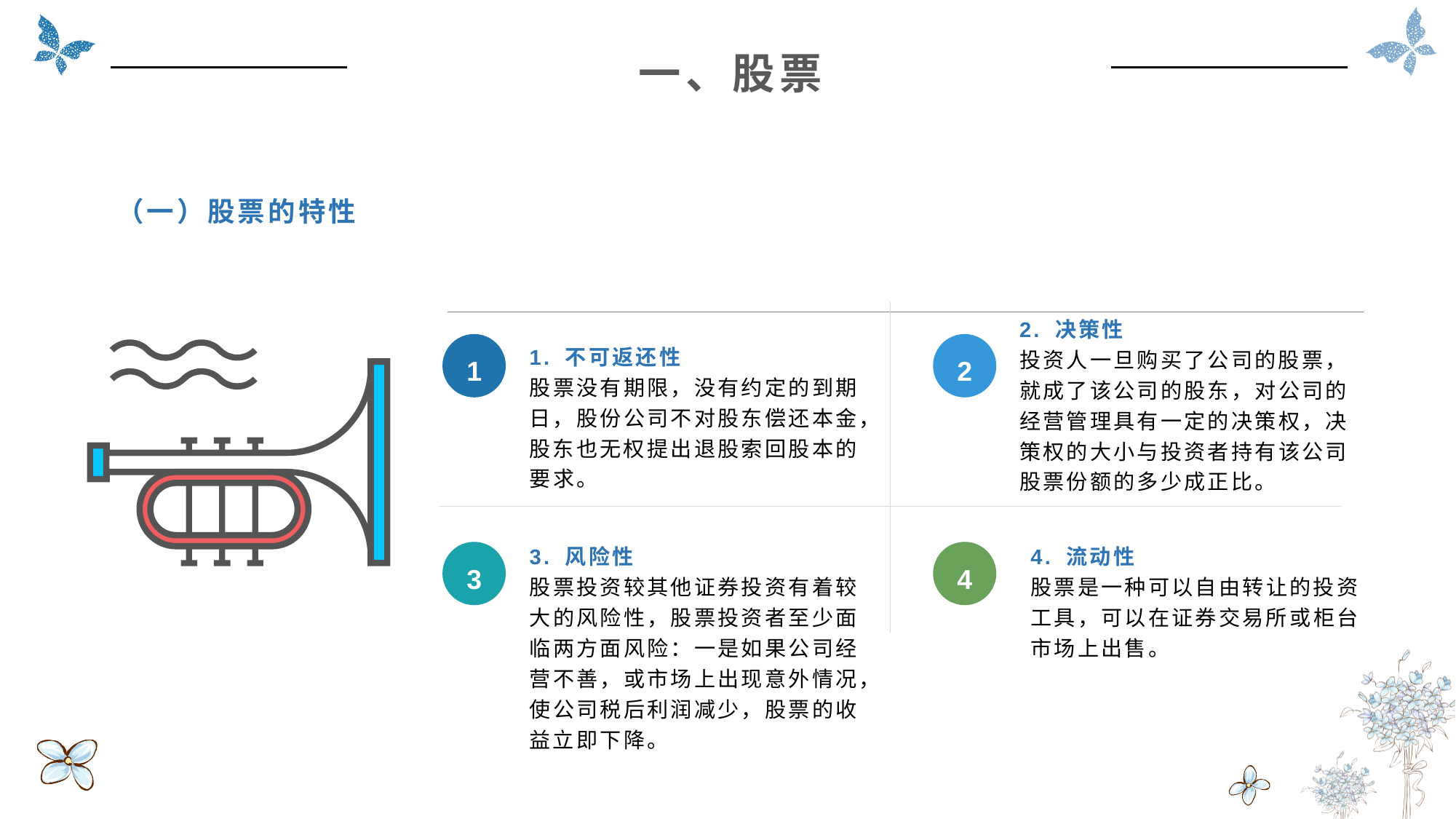

一、股票
（一）股票的特性
2. 决策性
投资人一旦购买了公司的股票，就成了该公司的股东，对公司的经营管理具有一定的决策权，决策权的大小与投资者持有该公司股票份额的多少成正比。
1
2

1. 不可返还性
股票没有期限，没有约定的到期日，股份公司不对股东偿还本金，股东也无权提出退股索回股本的要求。

3. 风险性
股票投资较其他证券投资有着较大的风险性，股票投资者至少面临两方面风险：一是如果公司经营不善，或市场上出现意外情况，使公司税后利润减少，股票的收益立即下降。
4. 流动性
股票是一种可以自由转让的投资工具，可以在证券交易所或柜台市场上出售。
3
4